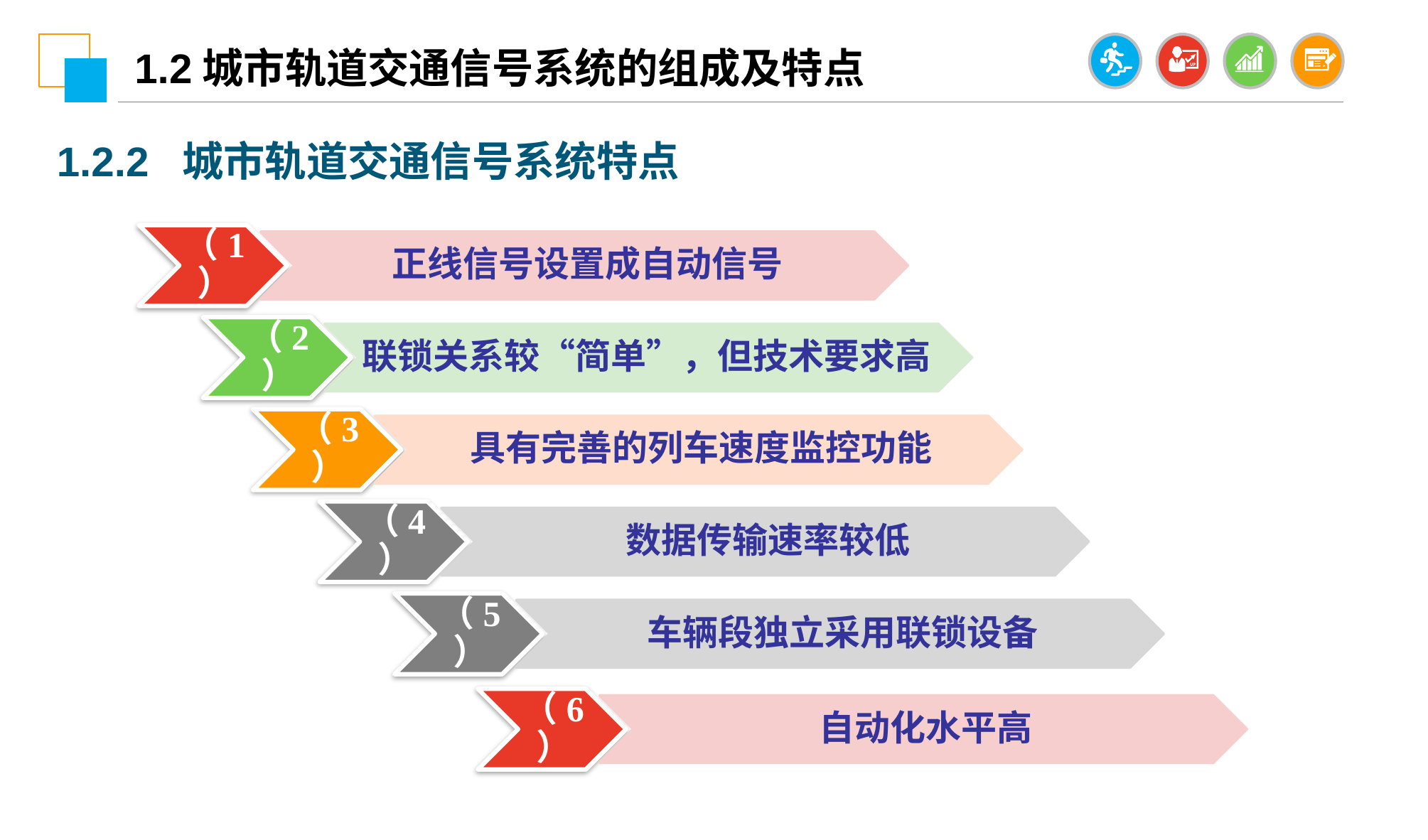

1.2城市轨道交通信号系统的组成及特点
1.2.2  城市轨道交通信号系统特点

（1）

正线信号设置成自动信号

（2）

联锁关系较“简单”，但技术要求高

（3）

具有完善的列车速度监控功能

（4）

数据传输速率较低

（5）

车辆段独立采用联锁设备

（6）

自动化水平高